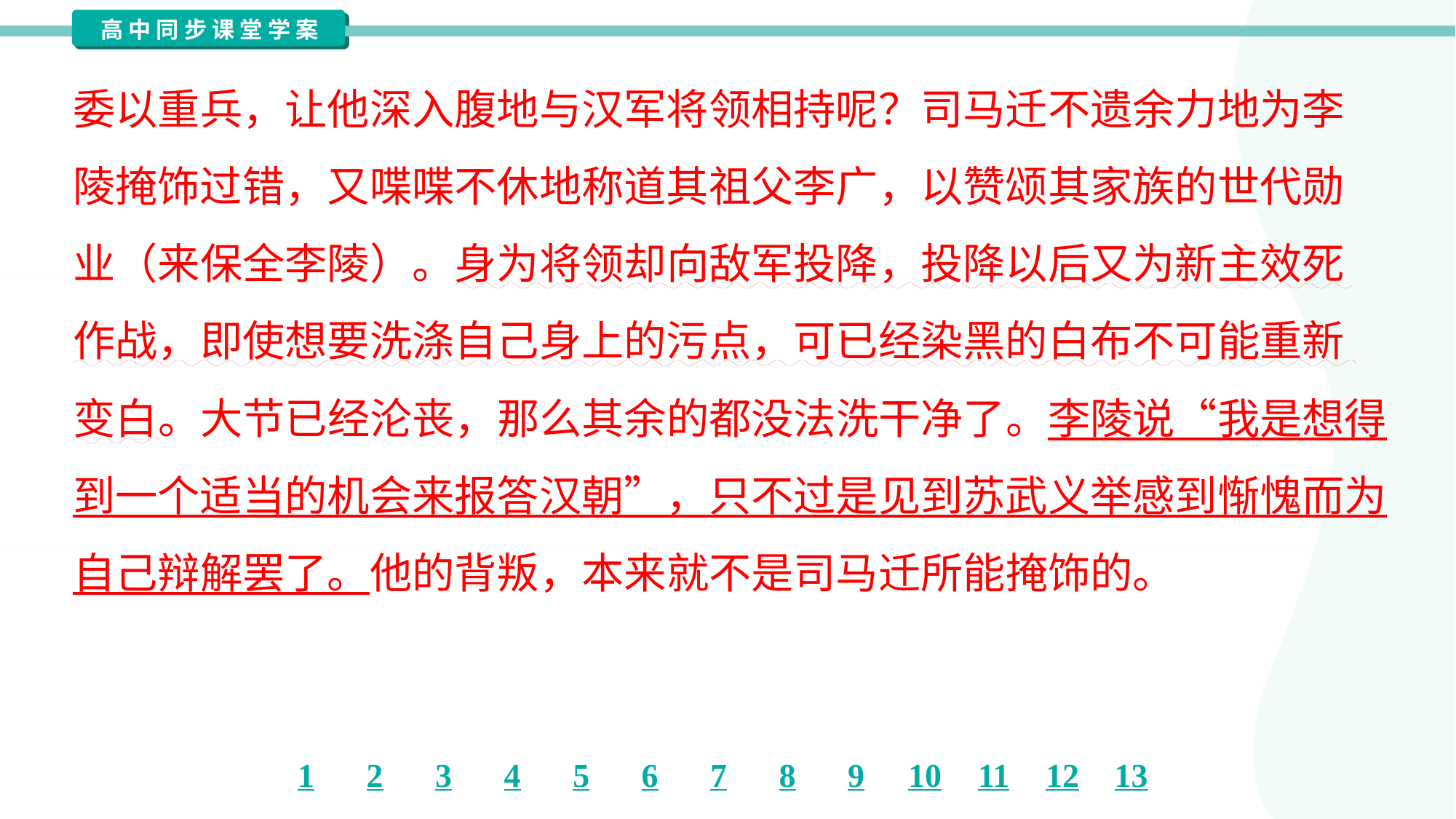

委以重兵，让他深入腹地与汉军将领相持呢？司马迁不遗余力地为李
陵掩饰过错，又喋喋不休地称道其祖父李广，以赞颂其家族的世代勋
业（来保全李陵）。身为将领却向敌军投降，投降以后又为新主效死
作战，即使想要洗涤自己身上的污点，可已经染黑的白布不可能重新
变白。大节已经沦丧，那么其余的都没法洗干净了。李陵说“我是想得
到一个适当的机会来报答汉朝”，只不过是见到苏武义举感到惭愧而为
自己辩解罢了。他的背叛，本来就不是司马迁所能掩饰的。